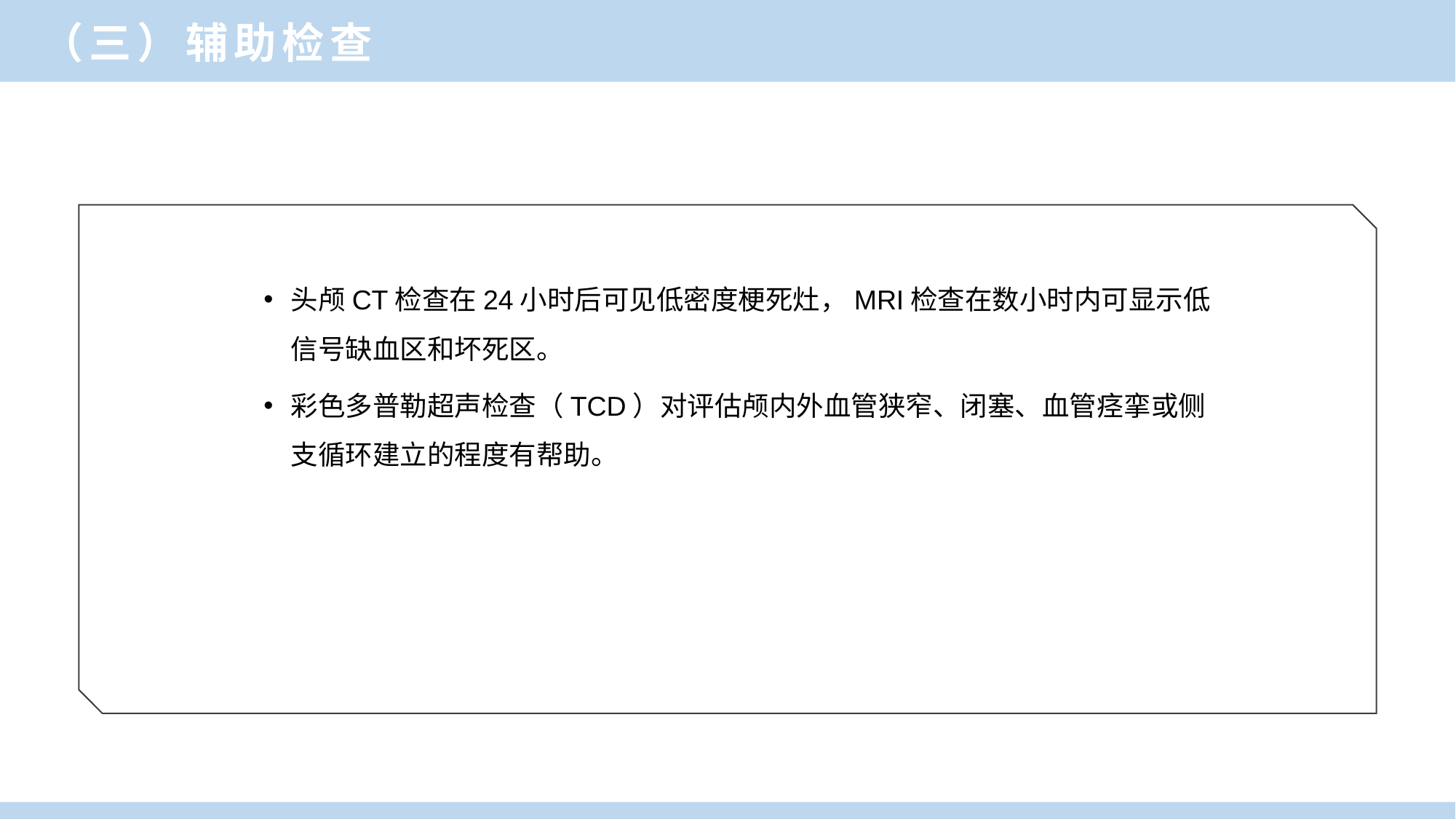

（三）辅助检查

头颅CT检查在24小时后可见低密度梗死灶，MRI检查在数小时内可显示低信号缺血区和坏死区。
彩色多普勒超声检查（TCD）对评估颅内外血管狭窄、闭塞、血管痉挛或侧支循环建立的程度有帮助。